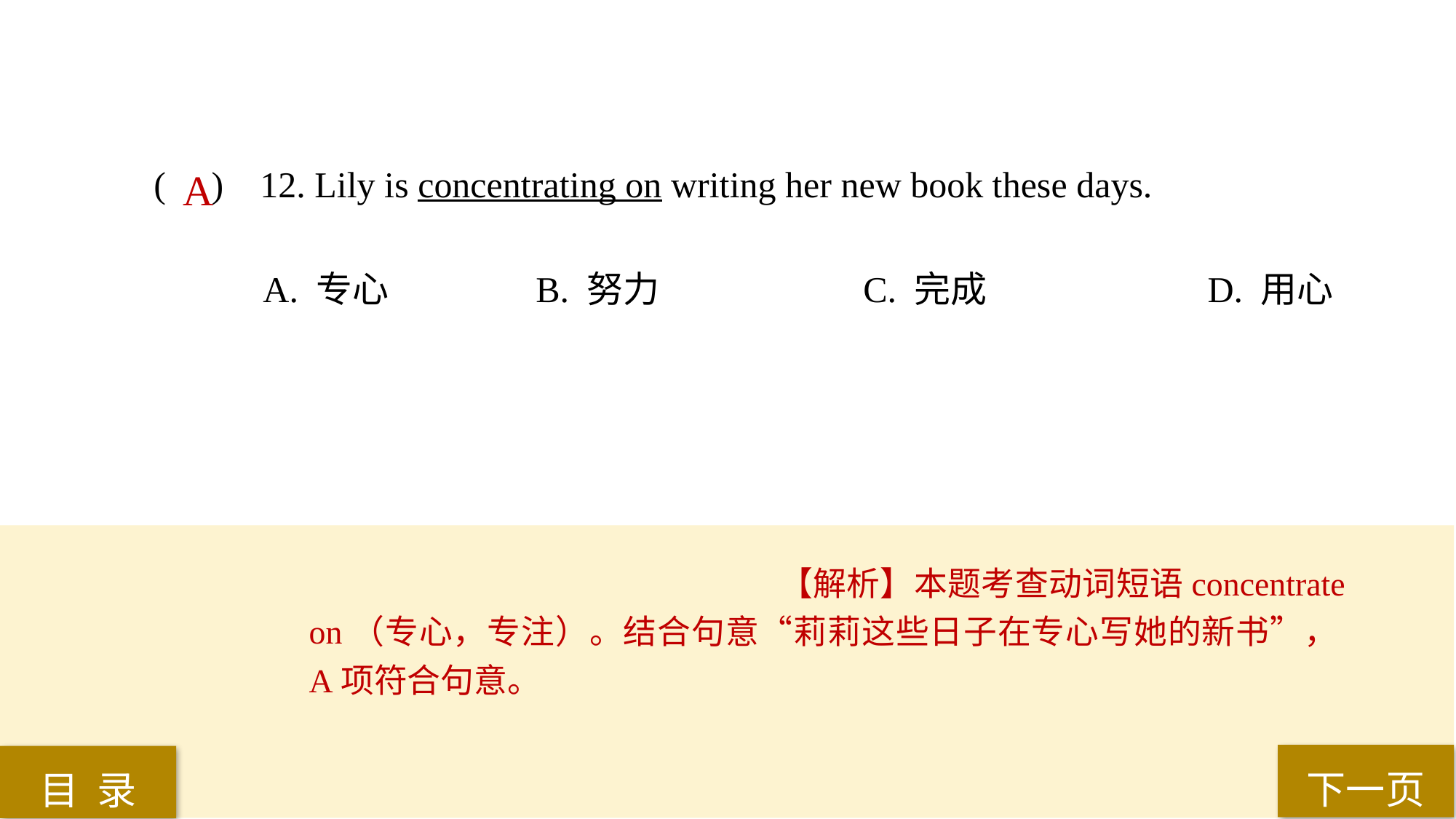

(     )    12. Lily is concentrating on writing her new book these days.

A. 专心 		B. 努力 		C. 完成		 D. 用心
A
【解析】本题考查动词短语concentrate on（专心，专注）。结合句意“莉莉这些日子在专心写她的新书”，A项符合句意。